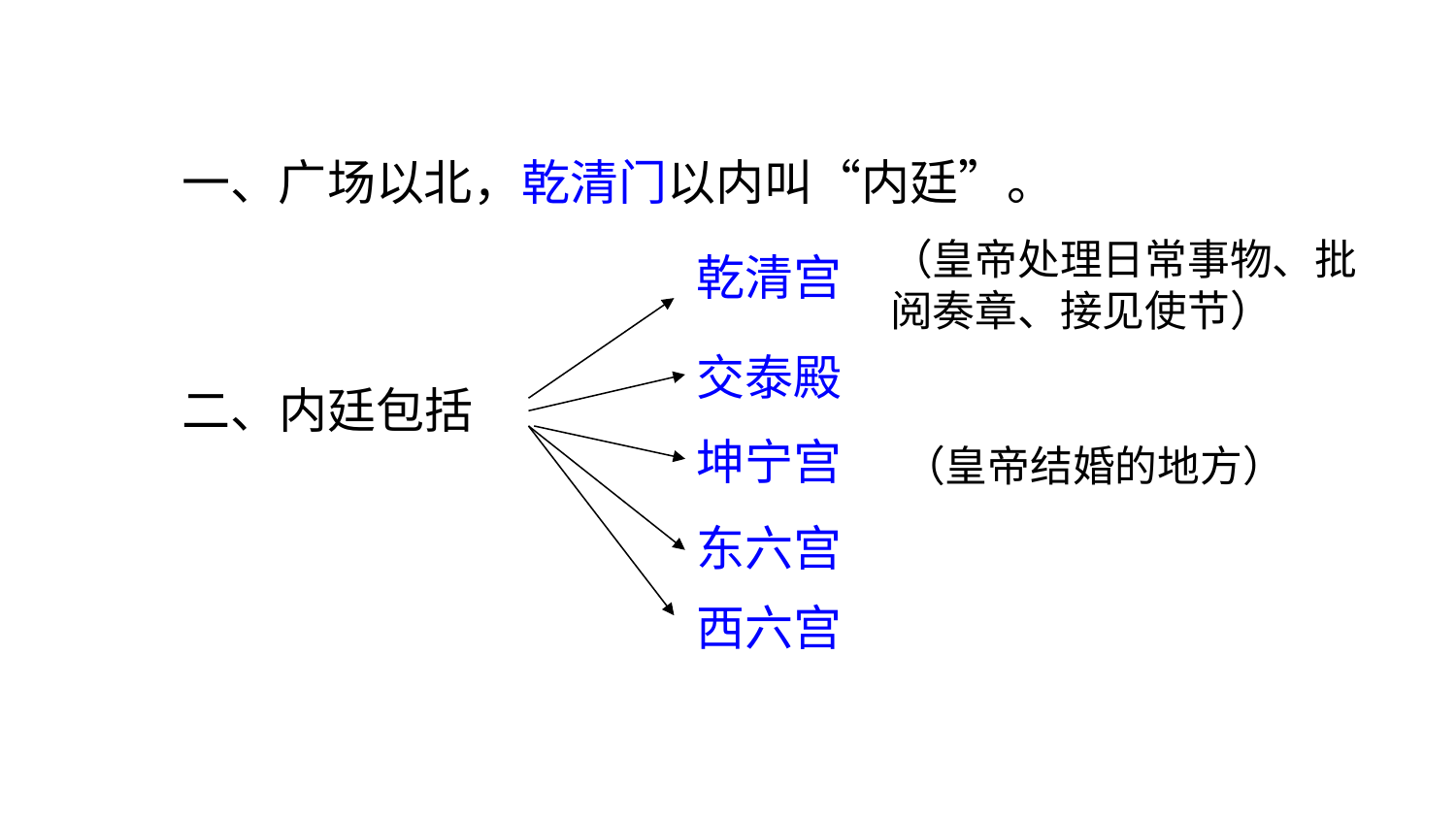

一、广场以北，乾清门以内叫“内廷”。
（皇帝处理日常事物、批阅奏章、接见使节）
乾清宫

交泰殿
二、内廷包括

坤宁宫
（皇帝结婚的地方）
东六宫
西六宫